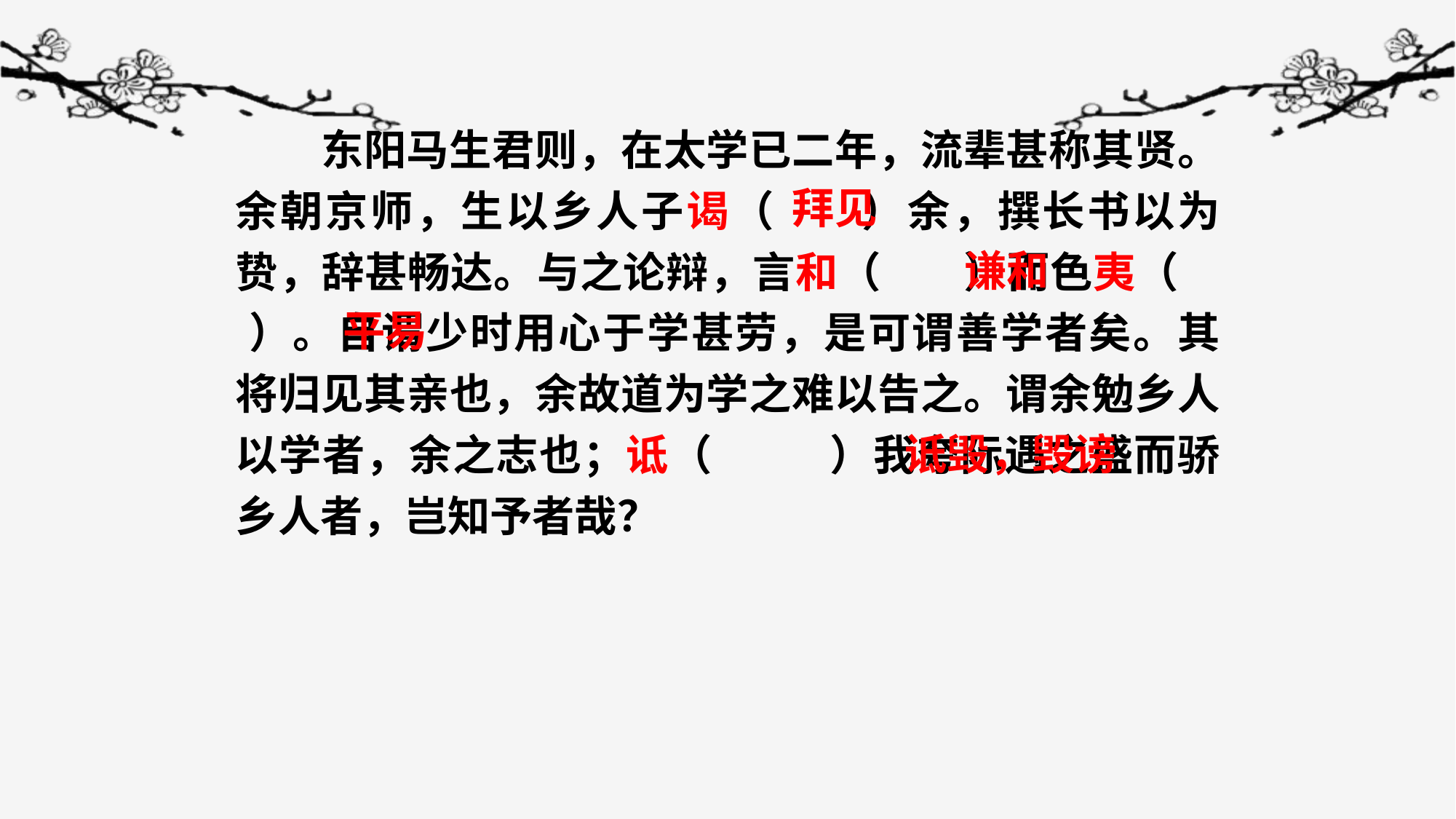

东阳马生君则，在太学已二年，流辈甚称其贤。余朝京师，生以乡人子谒（       ）余，撰长书以为贽，辞甚畅达。与之论辩，言和（        ）而色夷（      ）。自谓少时用心于学甚劳，是可谓善学者矣。其将归见其亲也，余故道为学之难以告之。谓余勉乡人以学者，余之志也；诋（           ）我夸际遇之盛而骄乡人者，岂知予者哉？
拜见
谦和
平易
诋毁，毁谤